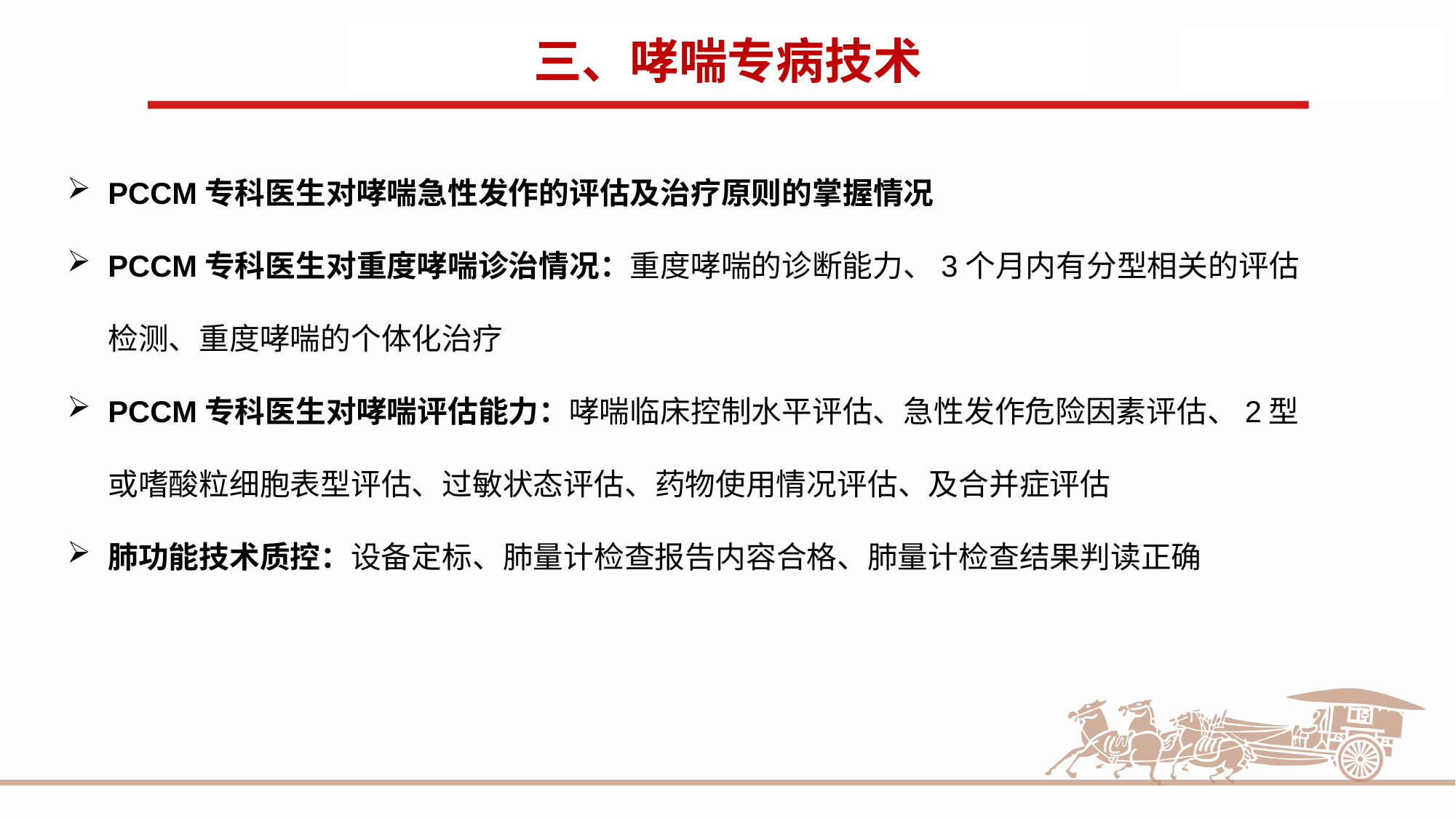

三、哮喘专病技术
PCCM专科医生对哮喘急性发作的评估及治疗原则的掌握情况
PCCM专科医生对重度哮喘诊治情况：重度哮喘的诊断能力、3个月内有分型相关的评估检测、重度哮喘的个体化治疗
PCCM专科医生对哮喘评估能力：哮喘临床控制水平评估、急性发作危险因素评估、2型或嗜酸粒细胞表型评估、过敏状态评估、药物使用情况评估、及合并症评估
肺功能技术质控：设备定标、肺量计检查报告内容合格、肺量计检查结果判读正确